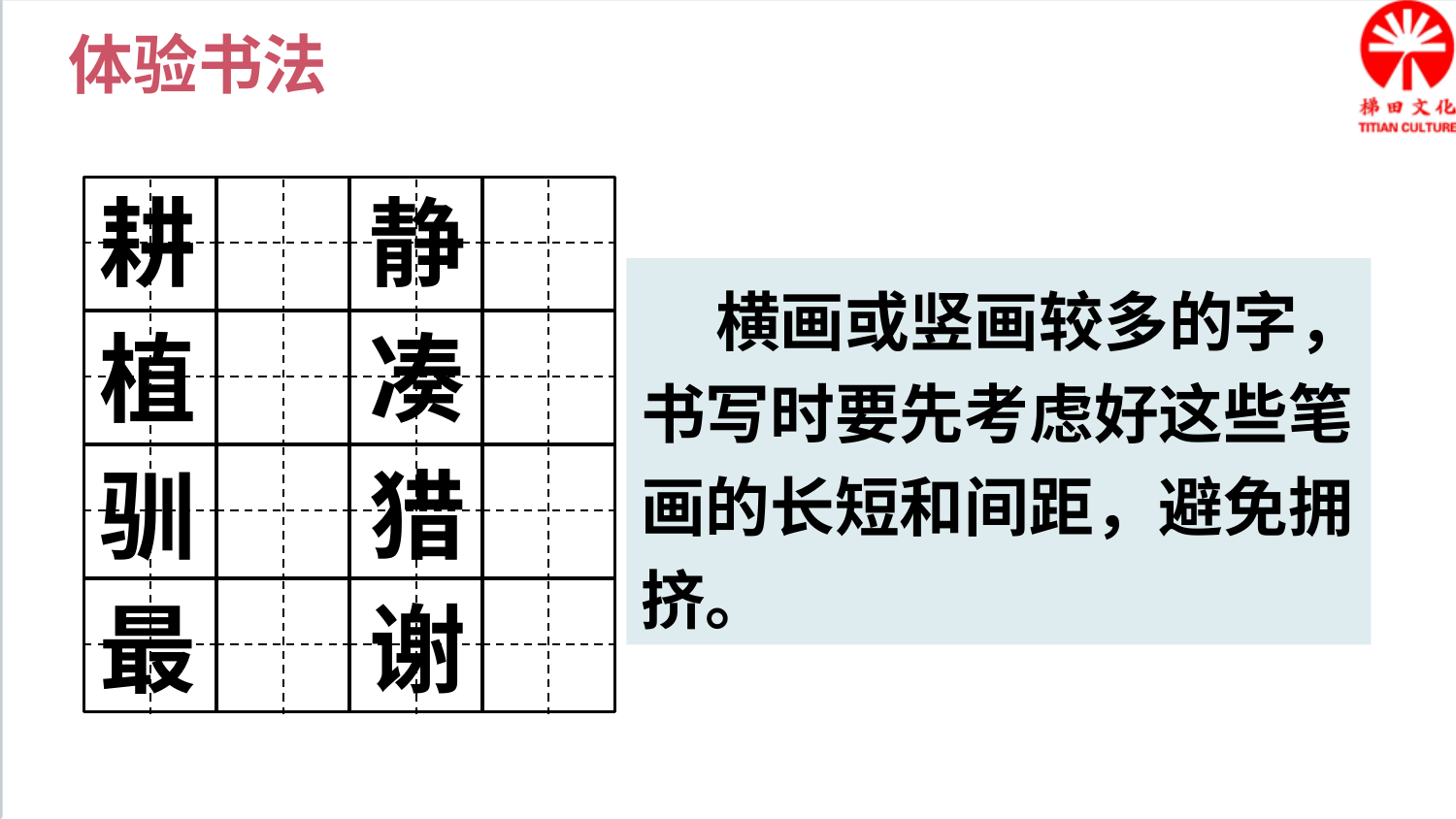

体验书法
耕
静

    横画或竖画较多的字，书写时要先考虑好这些笔画的长短和间距，避免拥挤。

植

凑

驯
猎

最
谢